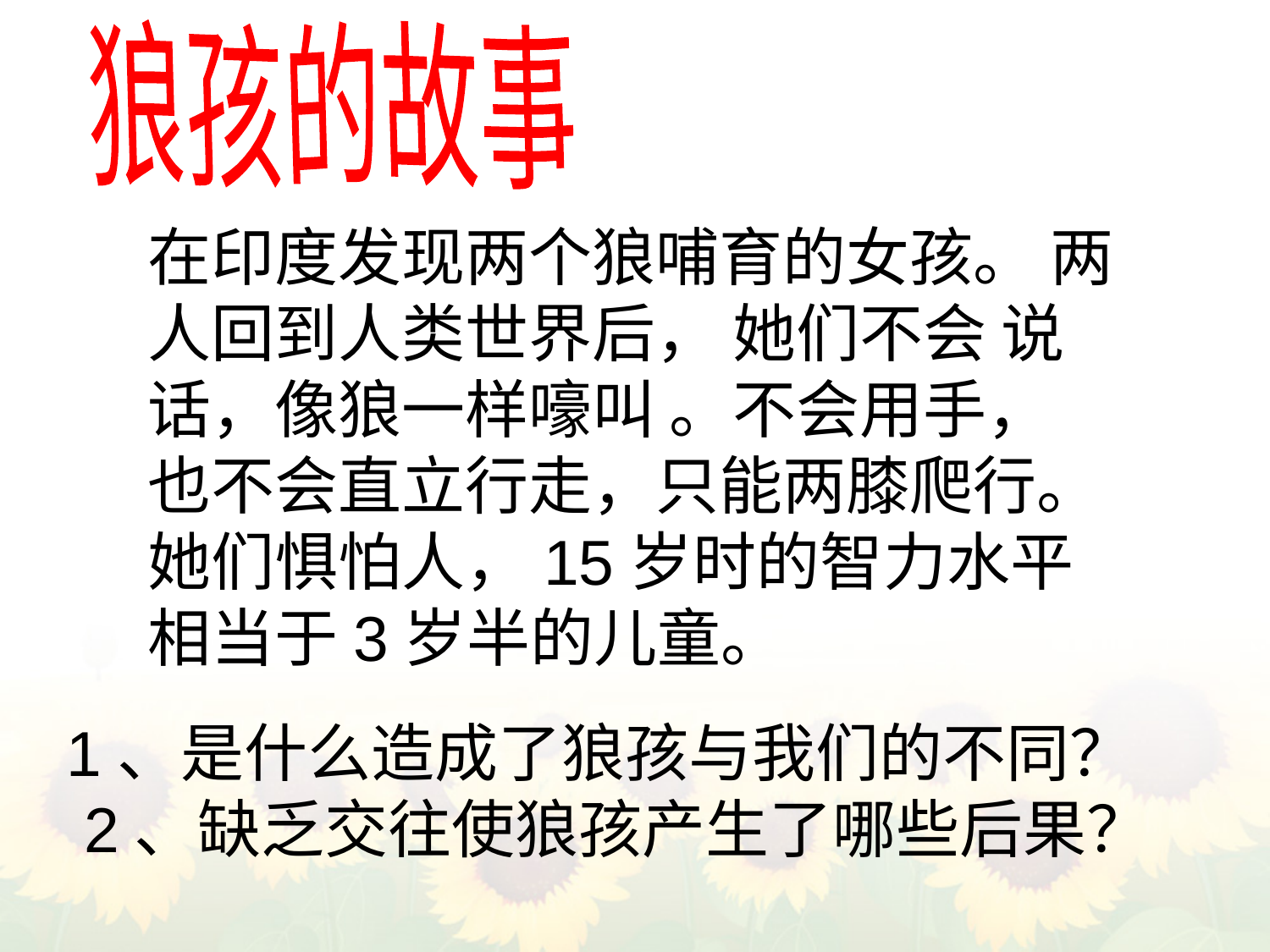

狼孩的故事
在印度发现两个狼哺育的女孩。 两人回到人类世界后， 她们不会 说话，像狼一样嚎叫 。不会用手， 也不会直立行走，只能两膝爬行。 她们惧怕人，15岁时的智力水平 相当于3岁半的儿童。

1、是什么造成了狼孩与我们的不同？
 2、缺乏交往使狼孩产生了哪些后果？